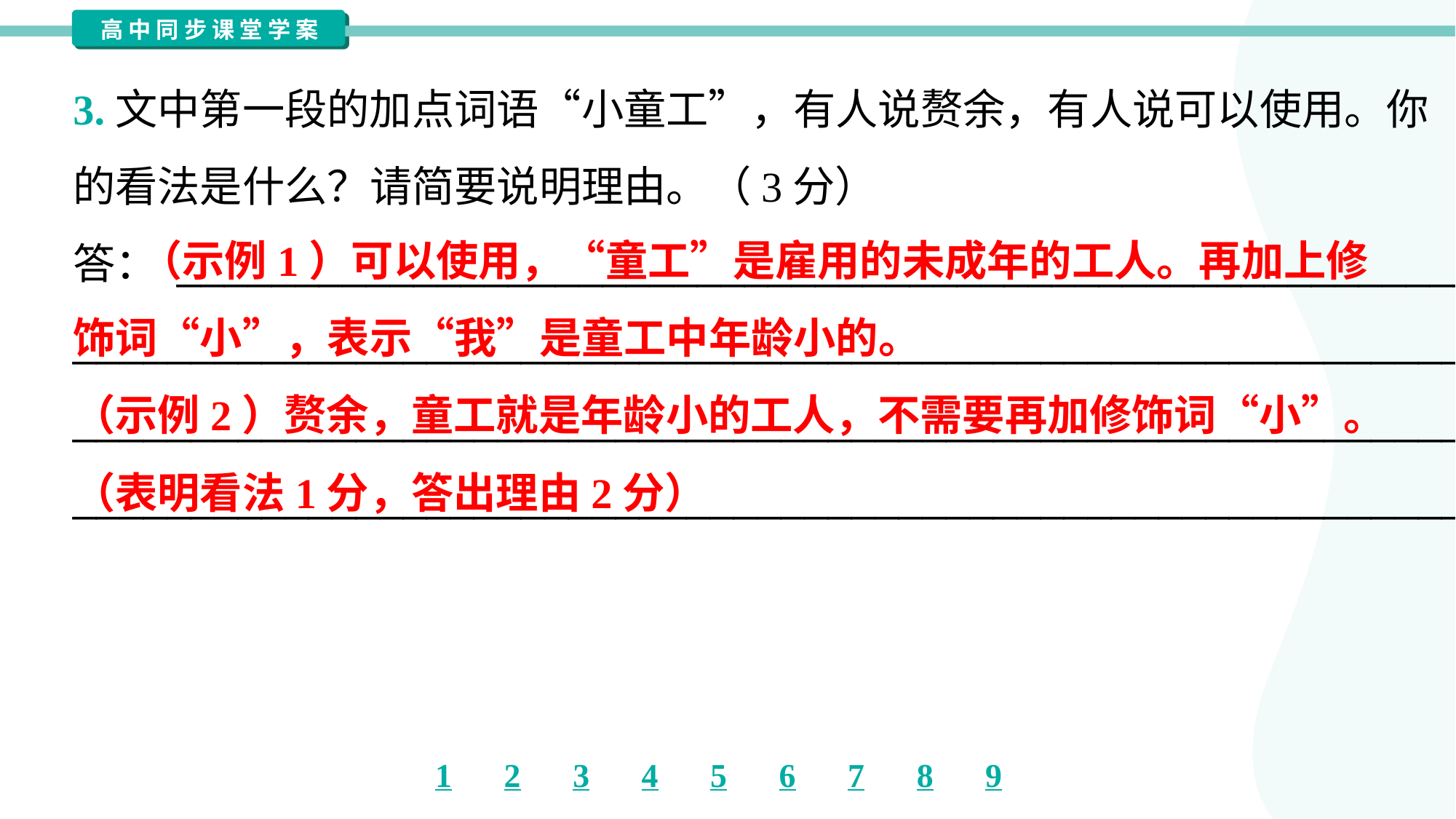

3.文中第一段的加点词语“小童工”，有人说赘余，有人说可以使用。你
的看法是什么？请简要说明理由。（3分）
答： ________________________________________________________
_____________________________________________________________
_____________________________________________________________
_____________________________________________________________
      （示例1）可以使用，“童工”是雇用的未成年的工人。再加上修
饰词“小”，表示“我”是童工中年龄小的。
（示例2）赘余，童工就是年龄小的工人，不需要再加修饰词“小”。
（表明看法1分，答出理由2分）